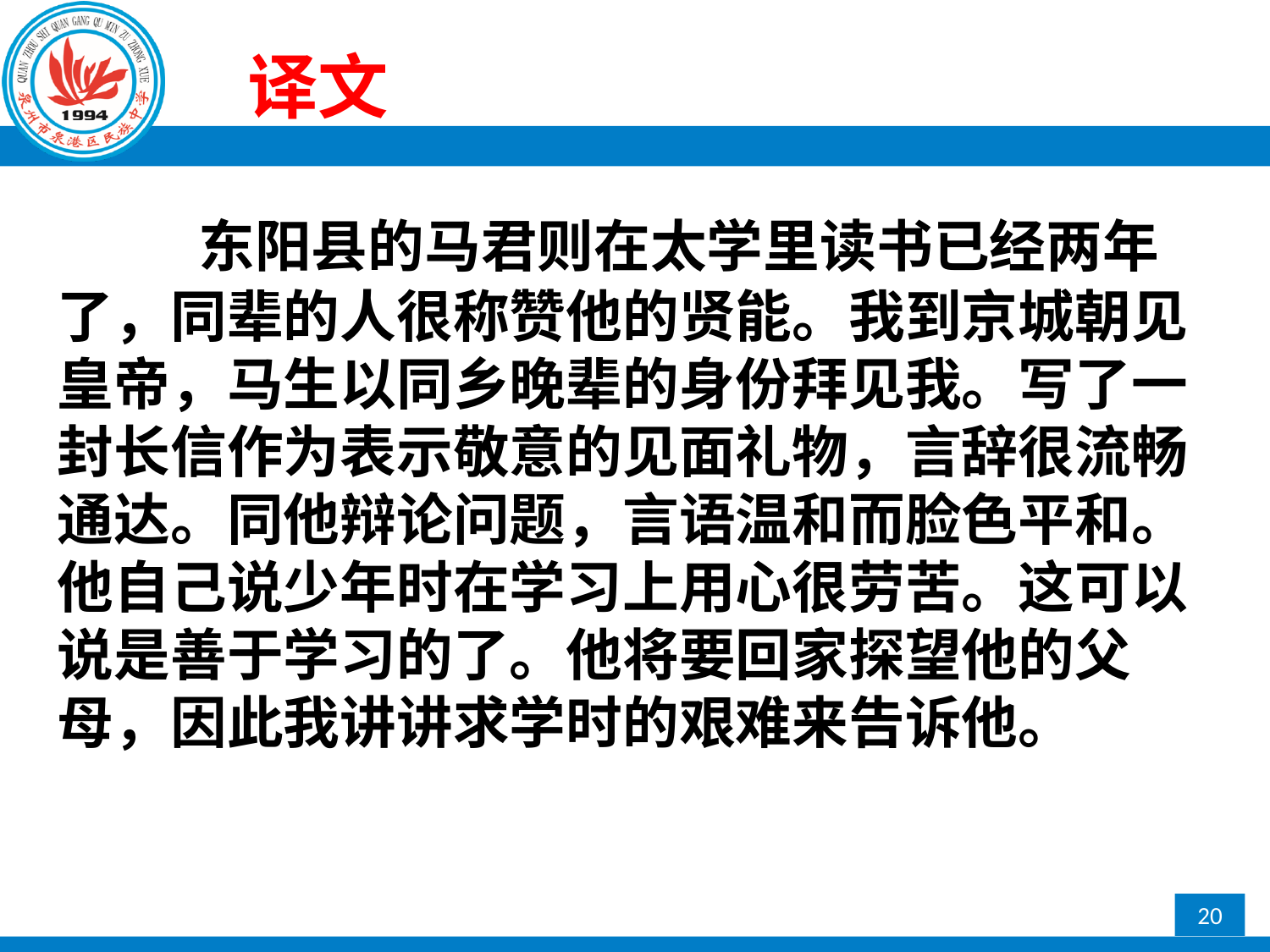

译文
　　东阳县的马君则在太学里读书已经两年了，同辈的人很称赞他的贤能。我到京城朝见皇帝，马生以同乡晚辈的身份拜见我。写了一封长信作为表示敬意的见面礼物，言辞很流畅通达。同他辩论问题，言语温和而脸色平和。他自己说少年时在学习上用心很劳苦。这可以说是善于学习的了。他将要回家探望他的父母，因此我讲讲求学时的艰难来告诉他。